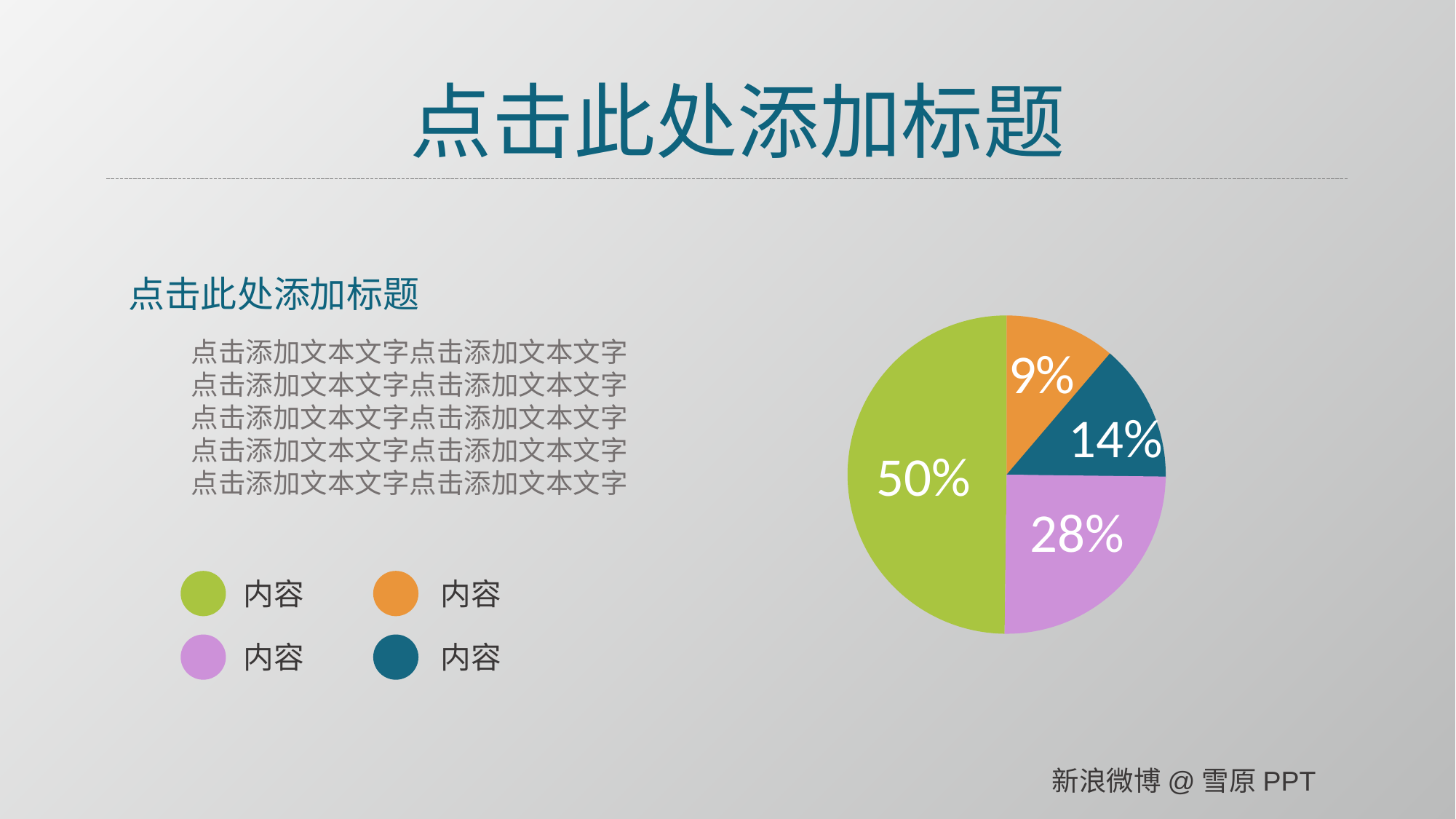

点击此处添加标题
点击此处添加标题

点击添加文本文字点击添加文本文字点击添加文本文字点击添加文本文字点击添加文本文字点击添加文本文字点击添加文本文字点击添加文本文字点击添加文本文字点击添加文本文字
9%
14%
50%
28%
内容
内容

内容
内容